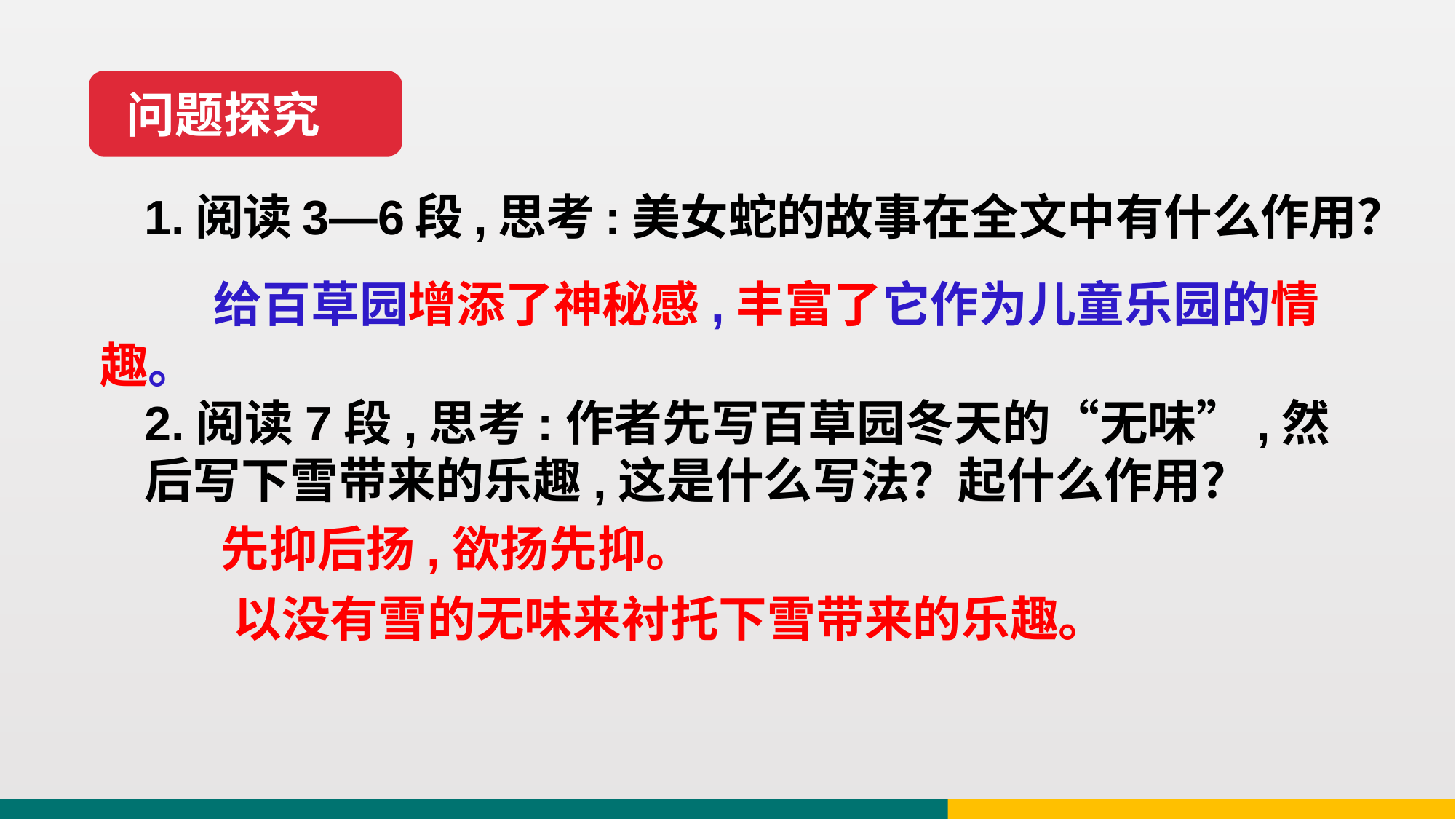

问题探究
1.阅读3—6段,思考:美女蛇的故事在全文中有什么作用？

 给百草园增添了神秘感,丰富了它作为儿童乐园的情趣。

2.阅读7段,思考:作者先写百草园冬天的“无味”,然后写下雪带来的乐趣,这是什么写法？起什么作用？
先抑后扬,欲扬先抑。
以没有雪的无味来衬托下雪带来的乐趣。